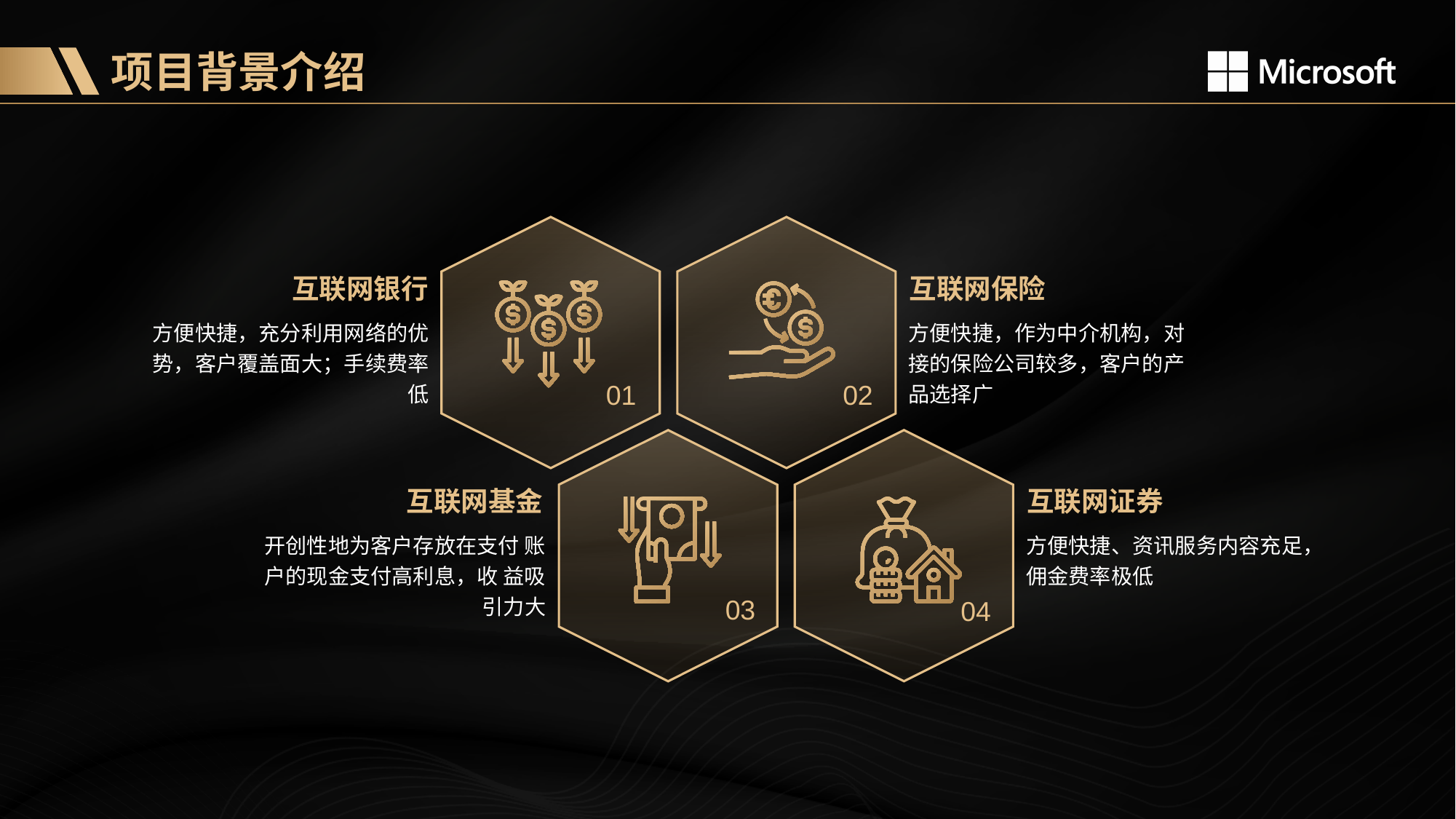

项目背景介绍

互联网银行
互联网保险

方便快捷，充分利用网络的优势，客户覆盖面大；手续费率低
方便快捷，作为中介机构，对接的保险公司较多，客户的产品选择广
01
02

互联网基金
互联网证券

开创性地为客户存放在支付 账户的现金支付高利息，收 益吸引力大
方便快捷、资讯服务内容充足，佣金费率极低
03
04